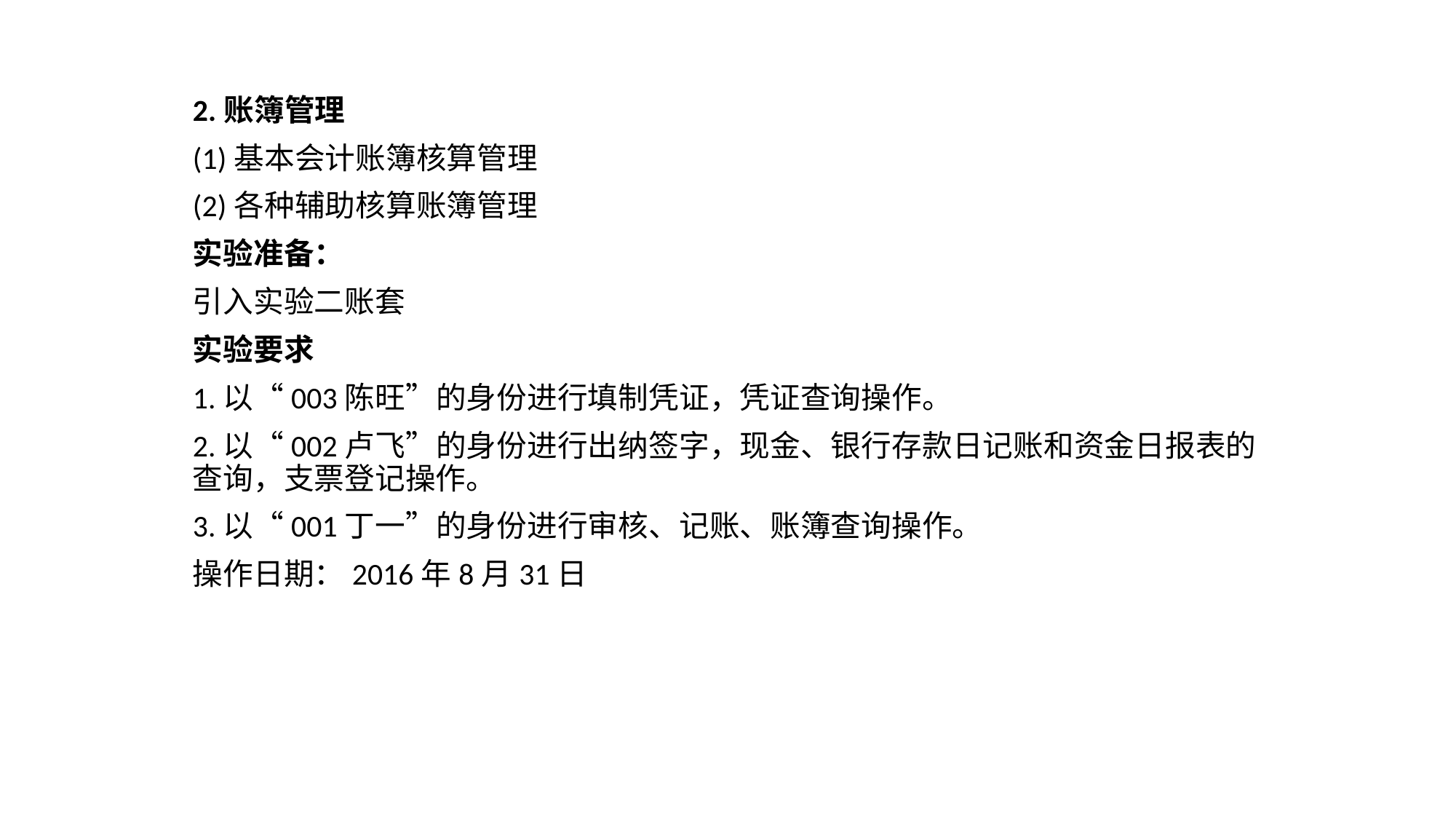

2.账簿管理
(1)基本会计账簿核算管理
(2)各种辅助核算账簿管理
实验准备：
引入实验二账套
实验要求
1.以“003陈旺”的身份进行填制凭证，凭证查询操作。
2.以“002卢飞”的身份进行出纳签字，现金、银行存款日记账和资金日报表的查询，支票登记操作。
3.以“001丁一”的身份进行审核、记账、账簿查询操作。
操作日期：2016年8月31日